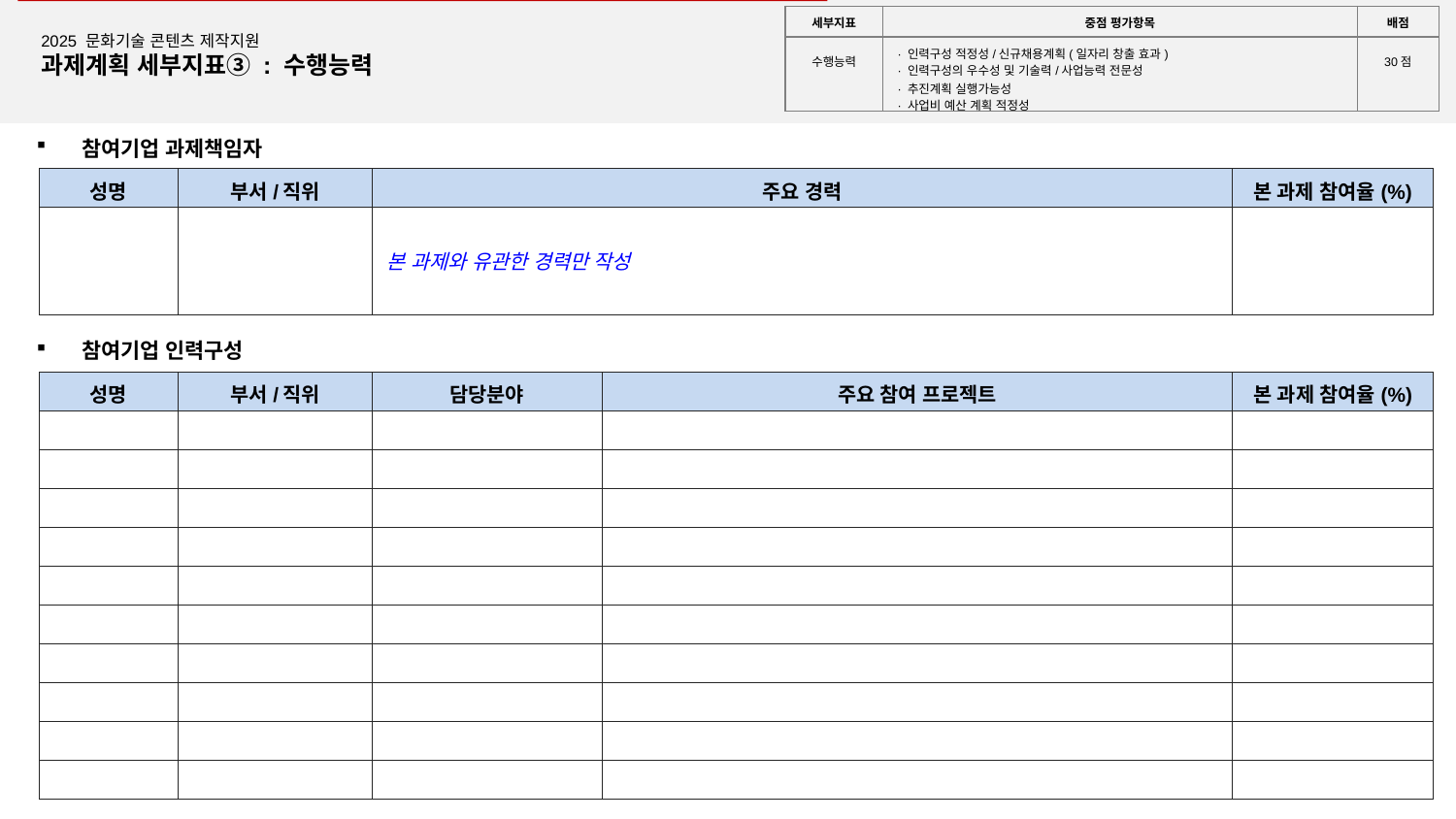

작성요령(삭제 후 제출)

1. 인력구성의 정의
수행기관에 소속된 정규직원 및 비정규직원을 말하며, 사업 관리 및 지원 담당 간접인력도 포함

2. 본 과제 참여율(%)
본 과제 참여율이란, 본 기관 포함 타 정부/기관 사업을 모두 포함한 지원사업 참여비율을 100으로 두었을 때 본 과제에 참여하는 비율을 의미

해당 참여율은 인건비 계상 등의 항목에 기준점으로 쓰임

총 과제 참여율의 합은 100%를 초과할 수 없음

3. 주요업적
주요업적은 본 과제에서 맡은 담당분야에 부합하는 업적 위주로 작성

4. 기타 유의사항
사업비규모를 확대하기 위해 과도한 인력,참여기간,참여율을 기재할 경우 감점요인이 될 수 있음

※ 컨소시엄 해당 없을 시(참여기업 없는 경우) 본 슬라이드 삭제
| 세부지표 | 중점 평가항목 | 배점 |
| --- | --- | --- |
| 수행능력 | · 인력구성 적정성/신규채용계획(일자리 창출 효과) · 인력구성의 우수성 및 기술력/사업능력 전문성 · 추진계획 실행가능성 · 사업비 예산 계획 적정성 | 30점 |
2025 문화기술 콘텐츠 제작지원
과제계획 세부지표③ : 수행능력
참여기업 과제책임자
| 성명 | 부서/직위 | 주요 경력 | 본 과제 참여율(%) |
| --- | --- | --- | --- |
|  |  | 본 과제와 유관한 경력만 작성 |  |
참여기업 인력구성
| 성명 | 부서/직위 | 담당분야 | 주요 참여 프로젝트 | 본 과제 참여율(%) |
| --- | --- | --- | --- | --- |
|  |  |  |  |  |
|  |  |  |  |  |
|  |  |  |  |  |
|  |  |  |  |  |
|  |  |  |  |  |
|  |  |  |  |  |
|  |  |  |  |  |
|  |  |  |  |  |
|  |  |  |  |  |
|  |  |  |  |  |